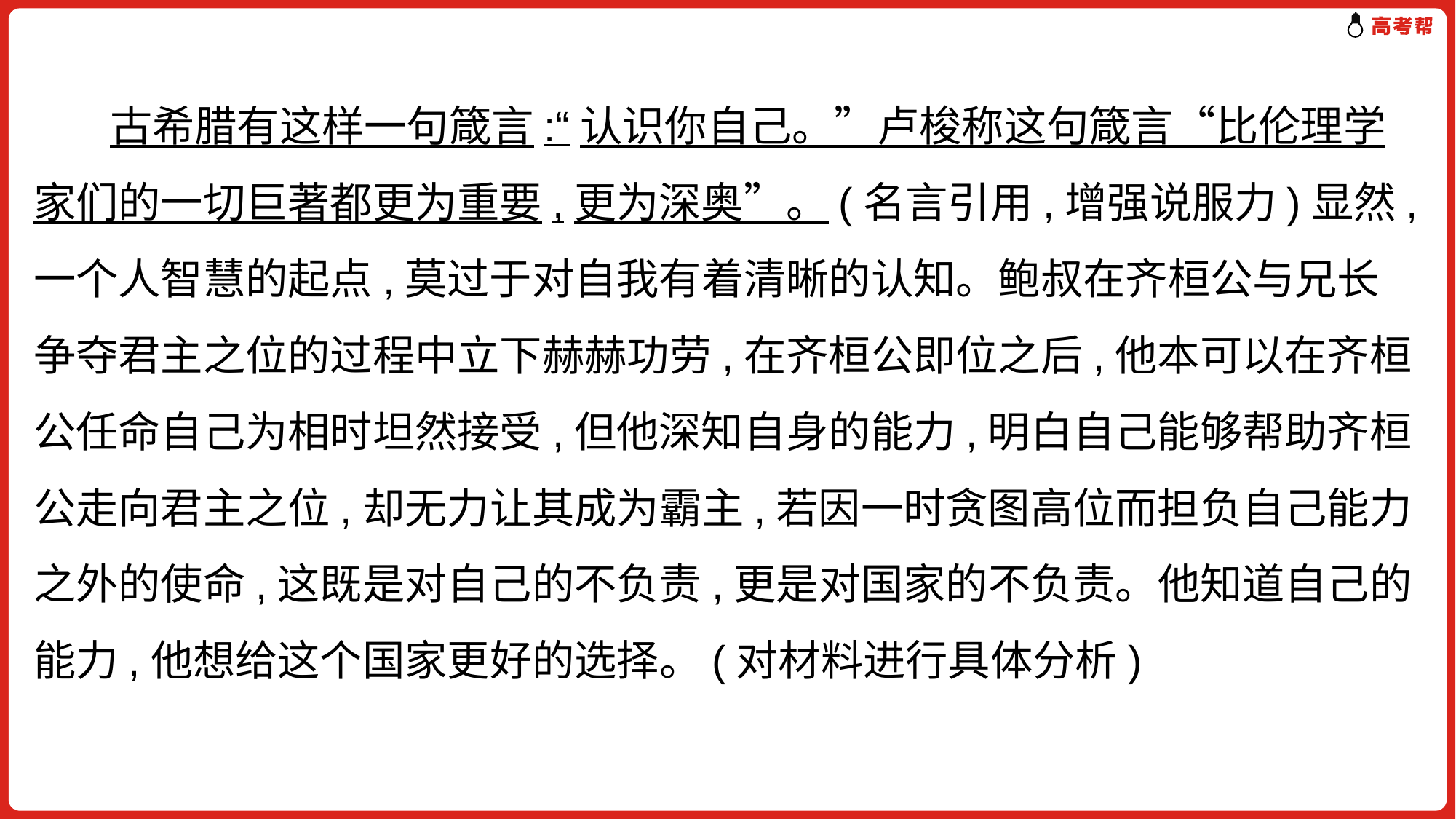

古希腊有这样一句箴言:“认识你自己。”卢梭称这句箴言“比伦理学家们的一切巨著都更为重要,更为深奥”。(名言引用,增强说服力)显然,一个人智慧的起点,莫过于对自我有着清晰的认知。鲍叔在齐桓公与兄长争夺君主之位的过程中立下赫赫功劳,在齐桓公即位之后,他本可以在齐桓公任命自己为相时坦然接受,但他深知自身的能力,明白自己能够帮助齐桓公走向君主之位,却无力让其成为霸主,若因一时贪图高位而担负自己能力之外的使命,这既是对自己的不负责,更是对国家的不负责。他知道自己的能力,他想给这个国家更好的选择。(对材料进行具体分析)